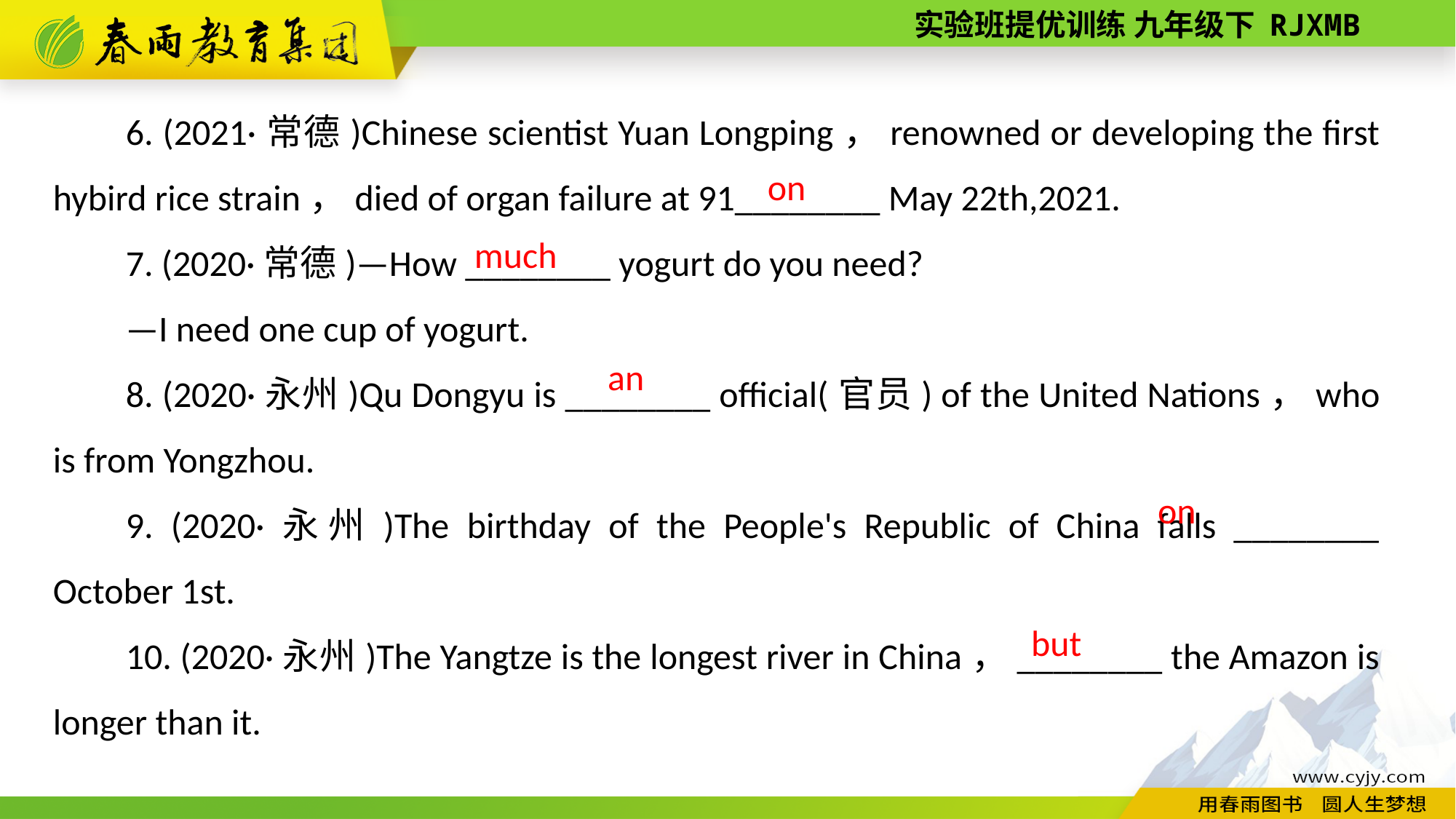

6. (2021·常德)Chinese scientist Yuan Longping，renowned or developing the first hybird rice strain，died of organ failure at 91________ May 22th,2021.
7. (2020·常德)—How ________ yogurt do you need?
—I need one cup of yogurt.
8. (2020·永州)Qu Dongyu is ________ official(官员) of the United Nations，who is from Yongzhou.
9. (2020·永州)The birthday of the People's Republic of China falls ________ October 1st.
10. (2020·永州)The Yangtze is the longest river in China，________ the Amazon is longer than it.
on
much
an
on
but